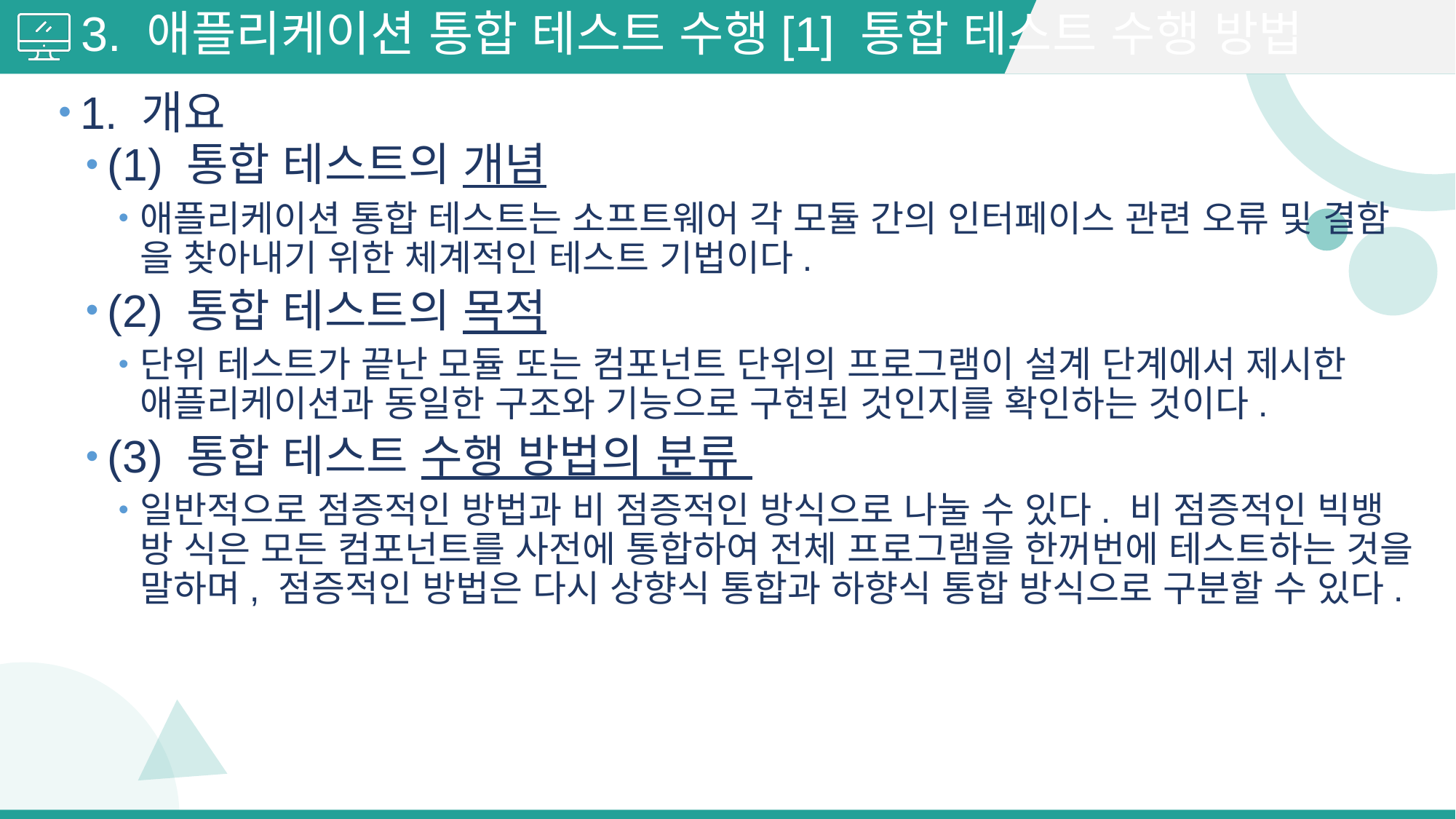

# 3. 애플리케이션 통합 테스트 수행[1] 통합 테스트 수행 방법
1. 개요
(1) 통합 테스트의 개념
애플리케이션 통합 테스트는 소프트웨어 각 모듈 간의 인터페이스 관련 오류 및 결함 을 찾아내기 위한 체계적인 테스트 기법이다.
(2) 통합 테스트의 목적
단위 테스트가 끝난 모듈 또는 컴포넌트 단위의 프로그램이 설계 단계에서 제시한 애플리케이션과 동일한 구조와 기능으로 구현된 것인지를 확인하는 것이다.
(3) 통합 테스트 수행 방법의 분류
일반적으로 점증적인 방법과 비 점증적인 방식으로 나눌 수 있다. 비 점증적인 빅뱅 방 식은 모든 컴포넌트를 사전에 통합하여 전체 프로그램을 한꺼번에 테스트하는 것을 말하며, 점증적인 방법은 다시 상향식 통합과 하향식 통합 방식으로 구분할 수 있다.